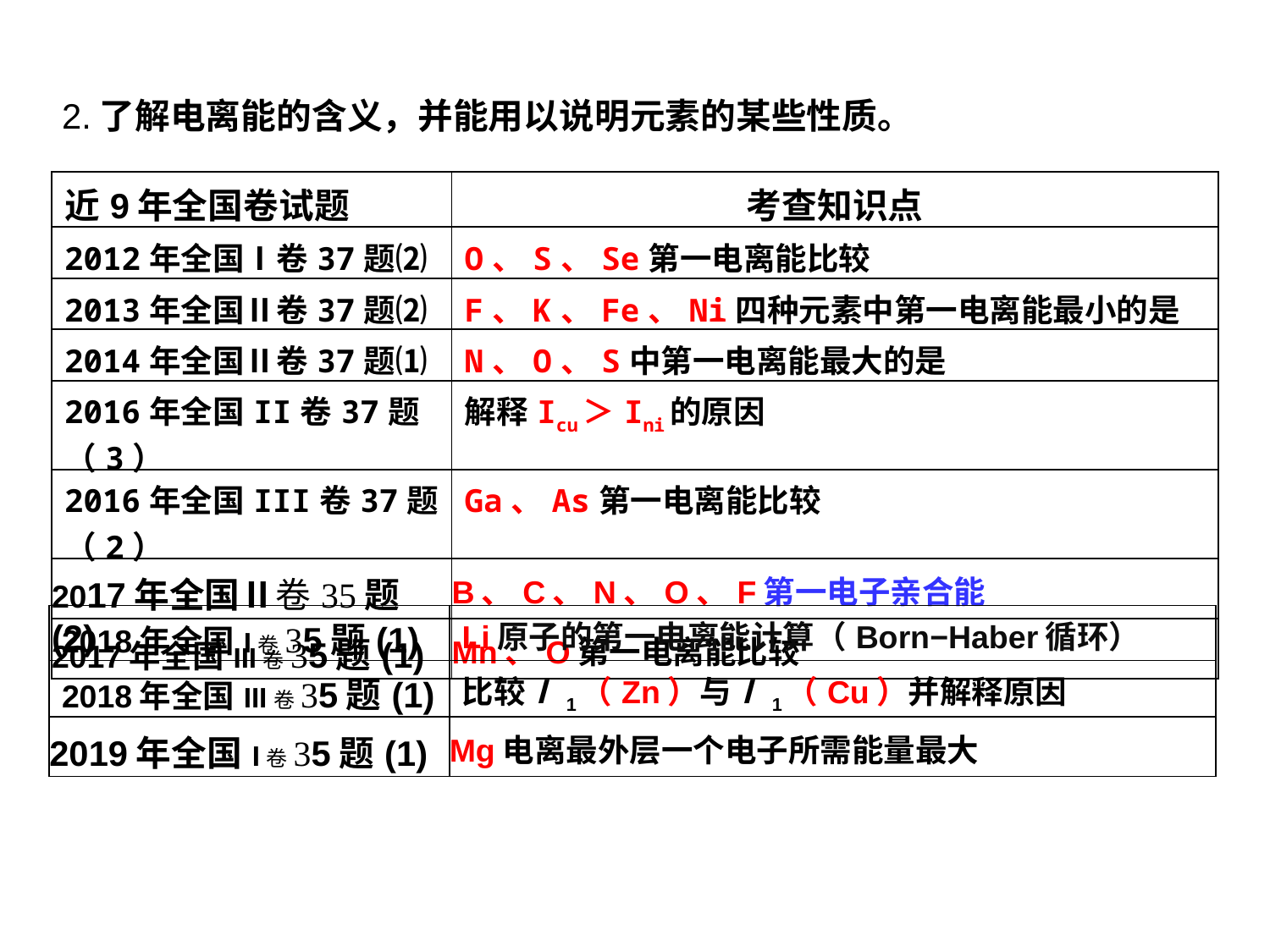

2.了解电离能的含义，并能用以说明元素的某些性质。
| 近9年全国卷试题 | 考查知识点 |
| --- | --- |
| 2012年全国Ⅰ卷37题⑵ | O、S、Se第一电离能比较 |
| 2013年全国Ⅱ卷37题⑵ | F、K、Fe、Ni四种元素中第一电离能最小的是 |
| 2014年全国Ⅱ卷37题⑴ | N、O、S中第一电离能最大的是 |
| 2016年全国II卷37题（3） | 解释Icu＞Ini的原因 |
| 2016年全国III卷37题（2） | Ga、As第一电离能比较 |
| 2017年全国Ⅱ卷35题(2) | B、C、N、O、F第一电子亲合能 |
| 2017年全国III卷35题(1) | Mn、O第一电离能比较 |
| 2018年全国I卷35题(1) | Li原子的第一电离能计算（Born−Haber循环） |
| --- | --- |
| 2018年全国III卷35题(1) | 比较Ⅰ1（Zn）与Ⅰ1（Cu）并解释原因 |
| 2019年全国I卷35题(1) | Mg电离最外层一个电子所需能量最大 |